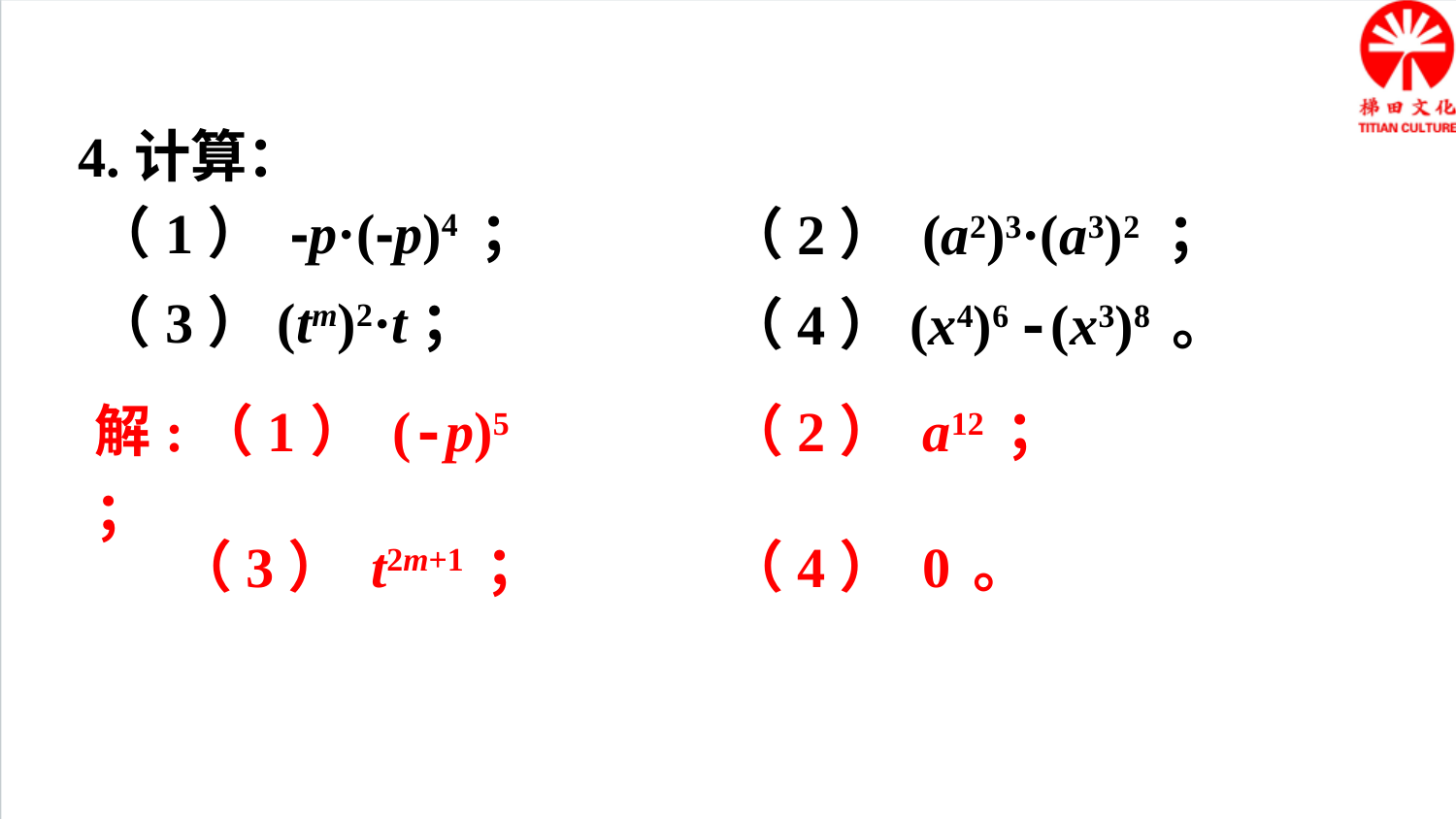

4.计算：
（1） -p·(-p)4 ；
（2） (a2)3·(a3)2 ；
（3）(tm)2·t；
（4）(x4)6 -(x3)8 。
解:（1） (-p)5 ；
（2） a12 ；
（3） t2m+1 ；
（4） 0 。